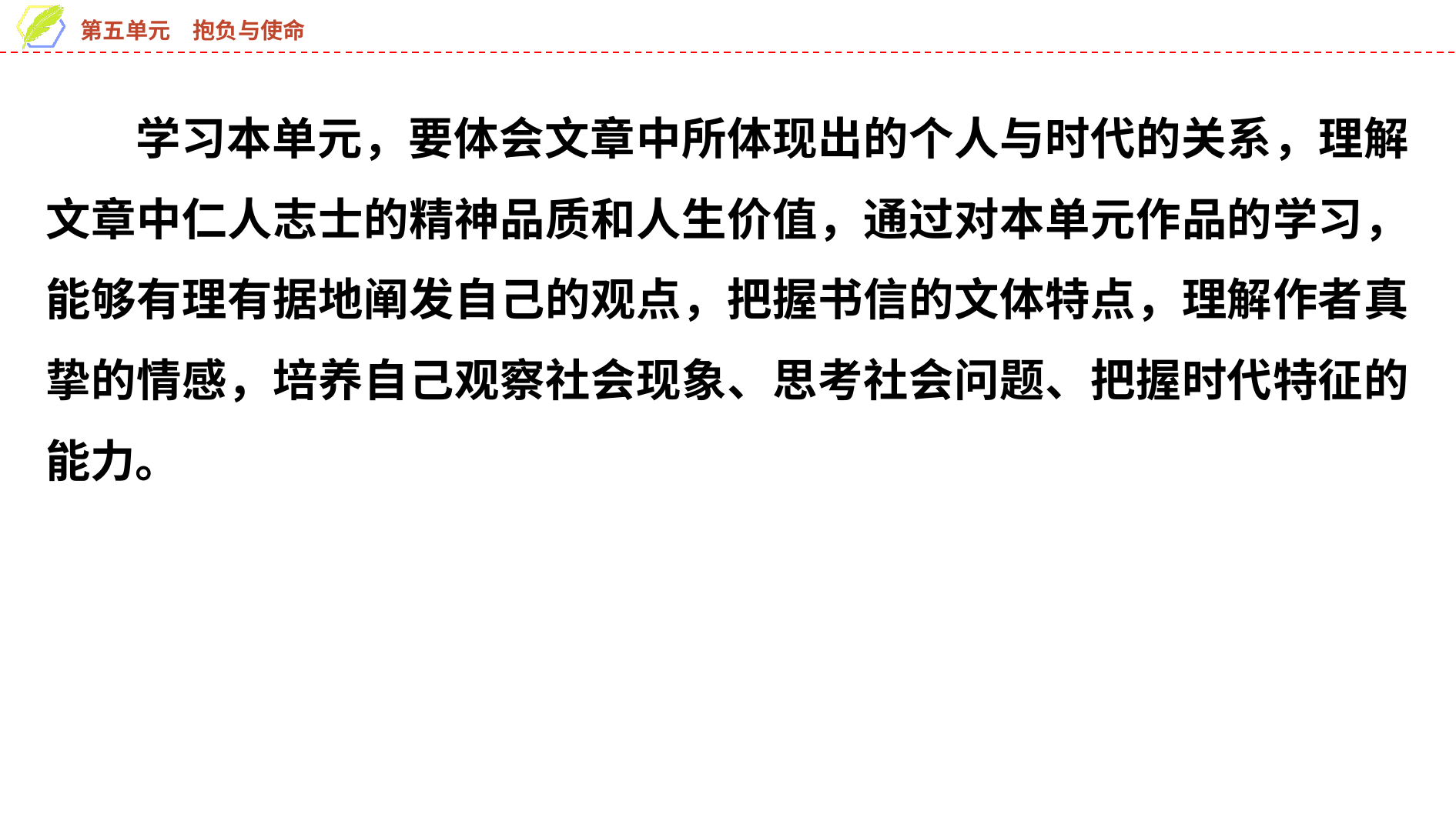

学习本单元，要体会文章中所体现出的个人与时代的关系，理解文章中仁人志士的精神品质和人生价值，通过对本单元作品的学习，能够有理有据地阐发自己的观点，把握书信的文体特点，理解作者真挚的情感，培养自己观察社会现象、思考社会问题、把握时代特征的能力。